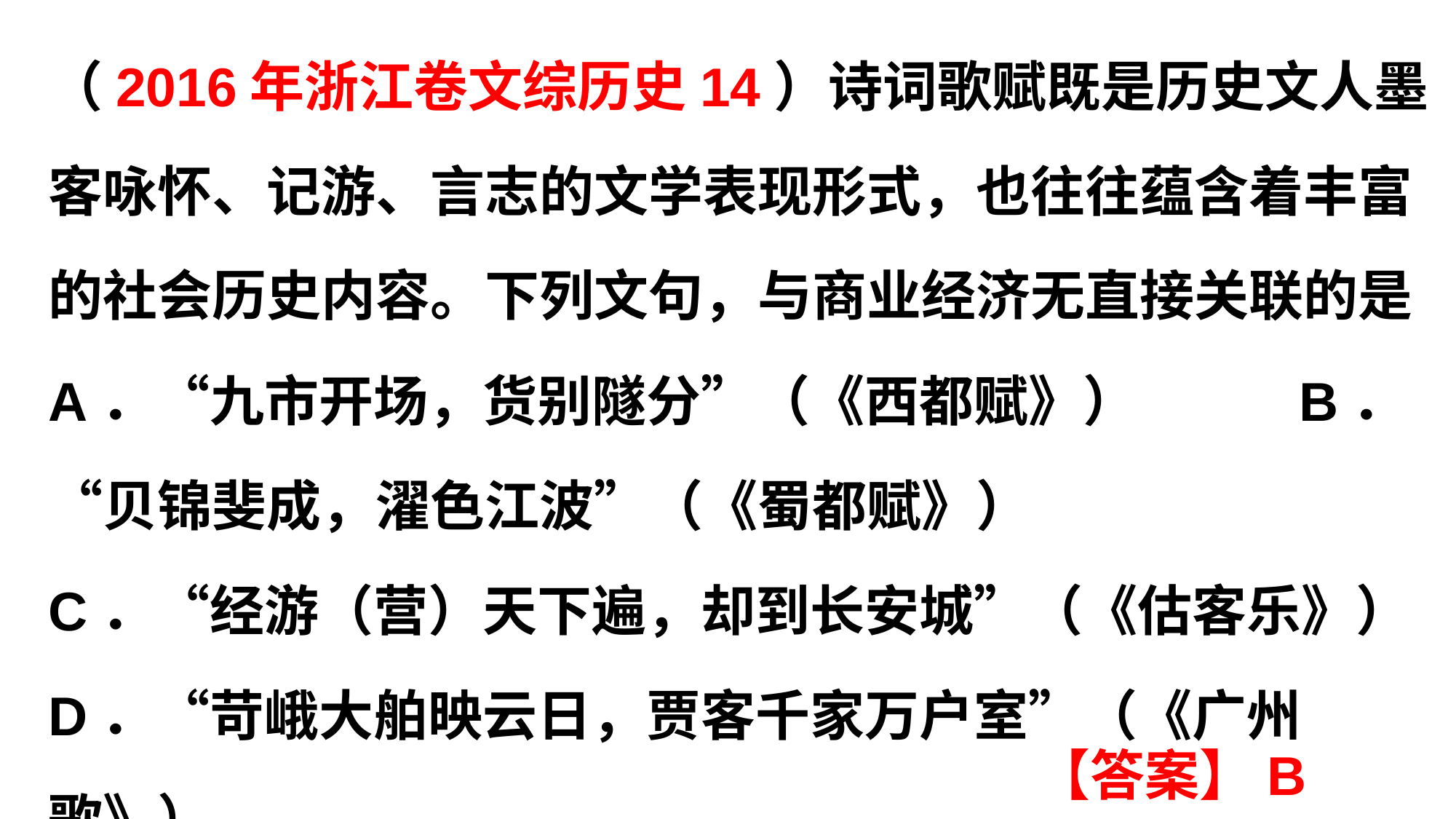

（2016年浙江卷文综历史14）诗词歌赋既是历史文人墨客咏怀、记游、言志的文学表现形式，也往往蕴含着丰富的社会历史内容。下列文句，与商业经济无直接关联的是
A．“九市开场，货别隧分”（《西都赋》）            B．“贝锦斐成，濯色江波”（《蜀都赋》）
C．“经游（营）天下遍，却到长安城”（《估客乐》）  D．“苛峨大舶映云日，贾客千家万户室”（《广州歌》）

【答案】B